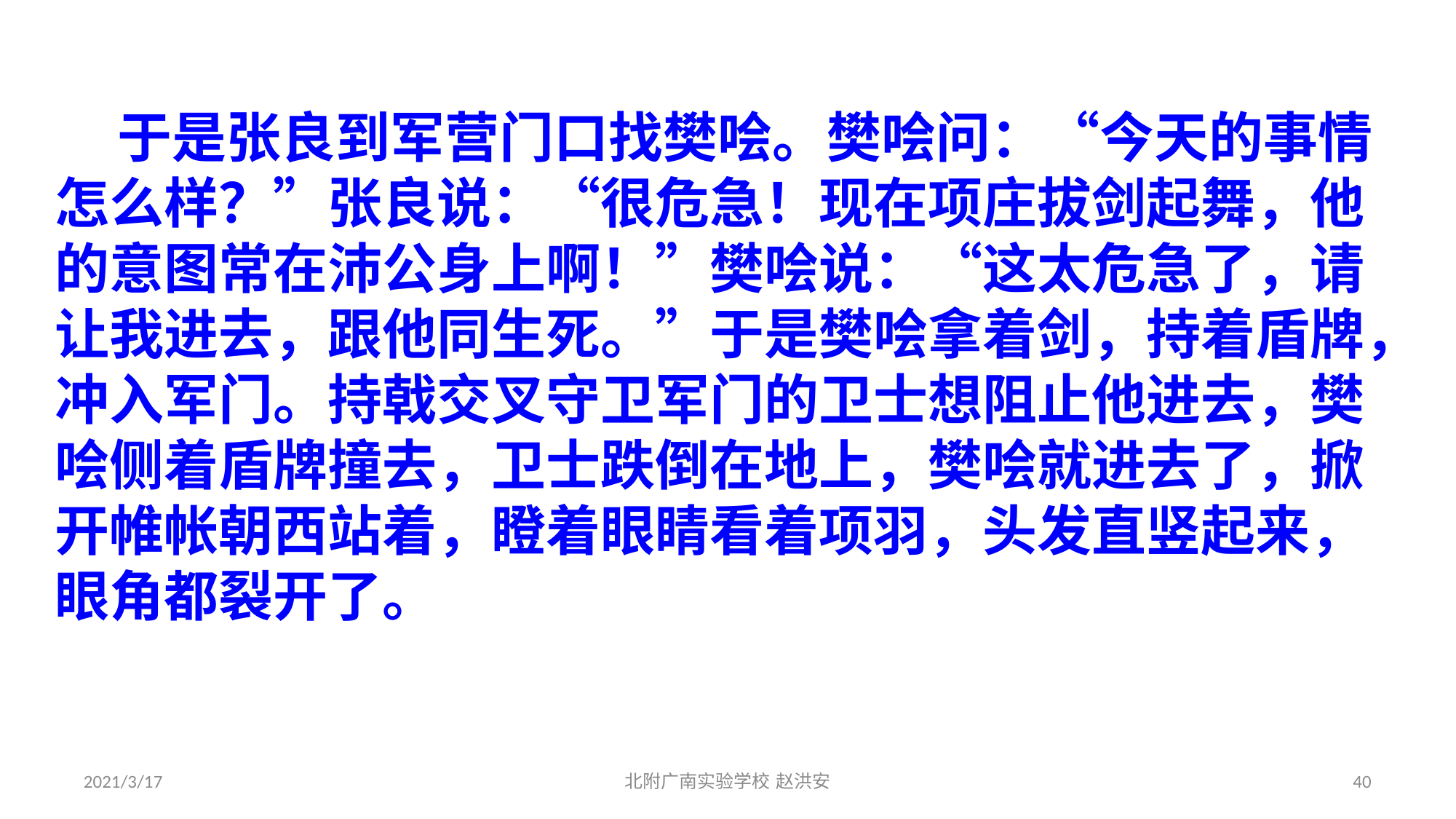

于是张良到军营门口找樊哙。樊哙问：“今天的事情怎么样？”张良说：“很危急！现在项庄拔剑起舞，他的意图常在沛公身上啊！”樊哙说：“这太危急了，请让我进去，跟他同生死。”于是樊哙拿着剑，持着盾牌，冲入军门。持戟交叉守卫军门的卫士想阻止他进去，樊哙侧着盾牌撞去，卫士跌倒在地上，樊哙就进去了，掀开帷帐朝西站着，瞪着眼睛看着项羽，头发直竖起来，眼角都裂开了。
2021/3/17
北附广南实验学校 赵洪安
40